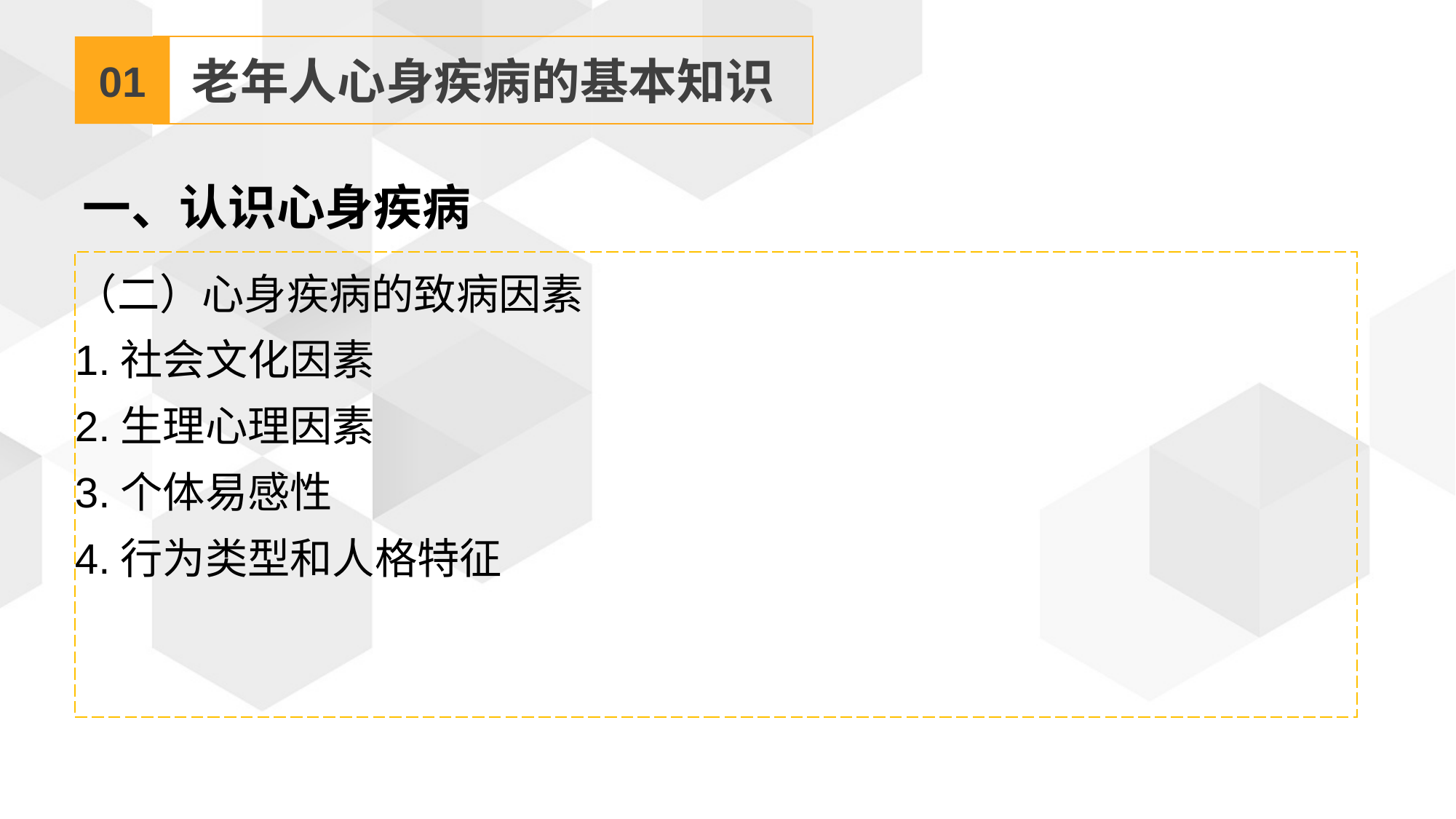

01
老年人心身疾病的基本知识
一、认识心身疾病
（二）心身疾病的致病因素
1.社会文化因素
2.生理心理因素
3.个体易感性
4.行为类型和人格特征